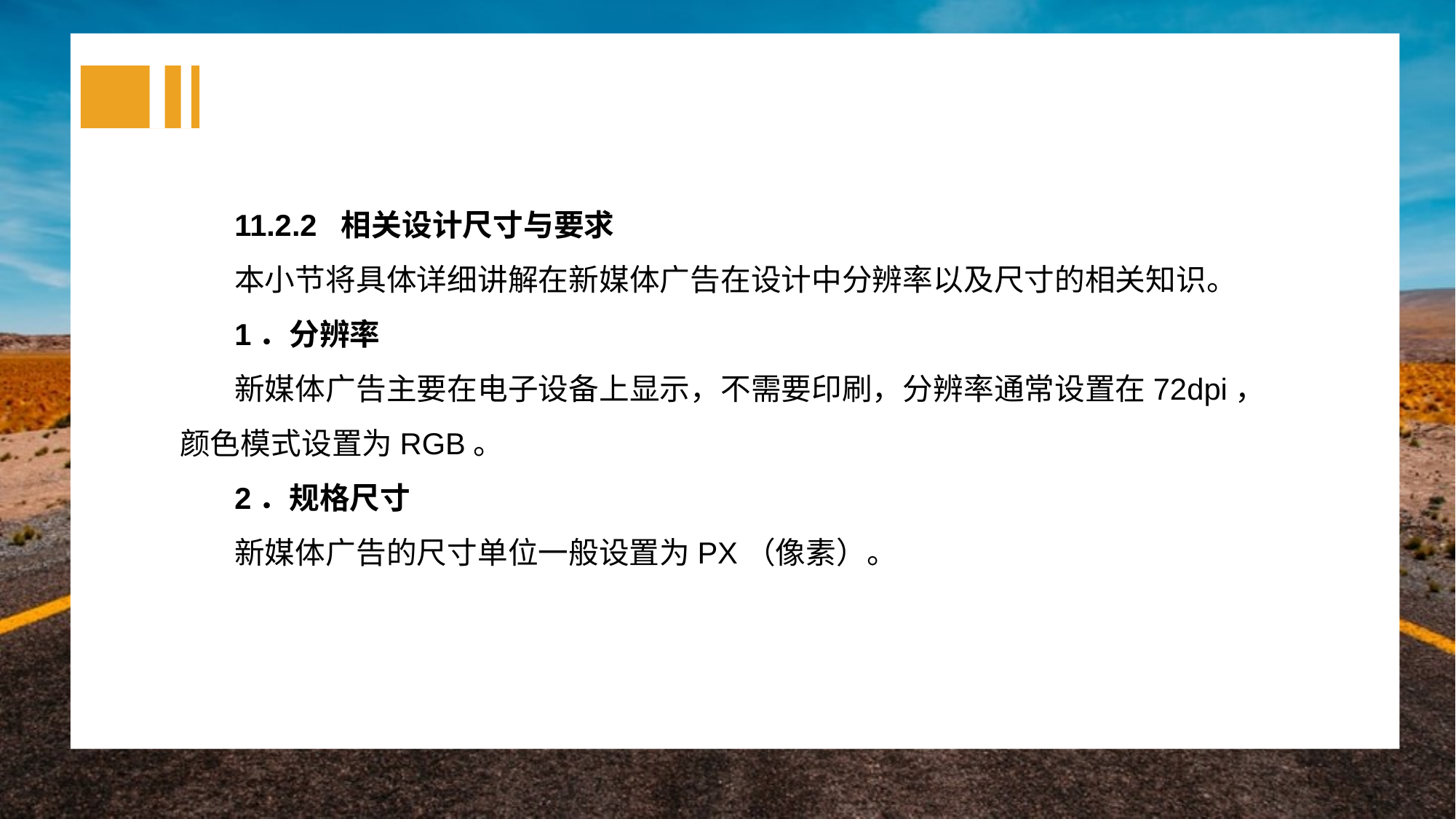

11.2.2  相关设计尺寸与要求
本小节将具体详细讲解在新媒体广告在设计中分辨率以及尺寸的相关知识。
1．分辨率
新媒体广告主要在电子设备上显示，不需要印刷，分辨率通常设置在72dpi，颜色模式设置为RGB。
2．规格尺寸
新媒体广告的尺寸单位一般设置为PX（像素）。